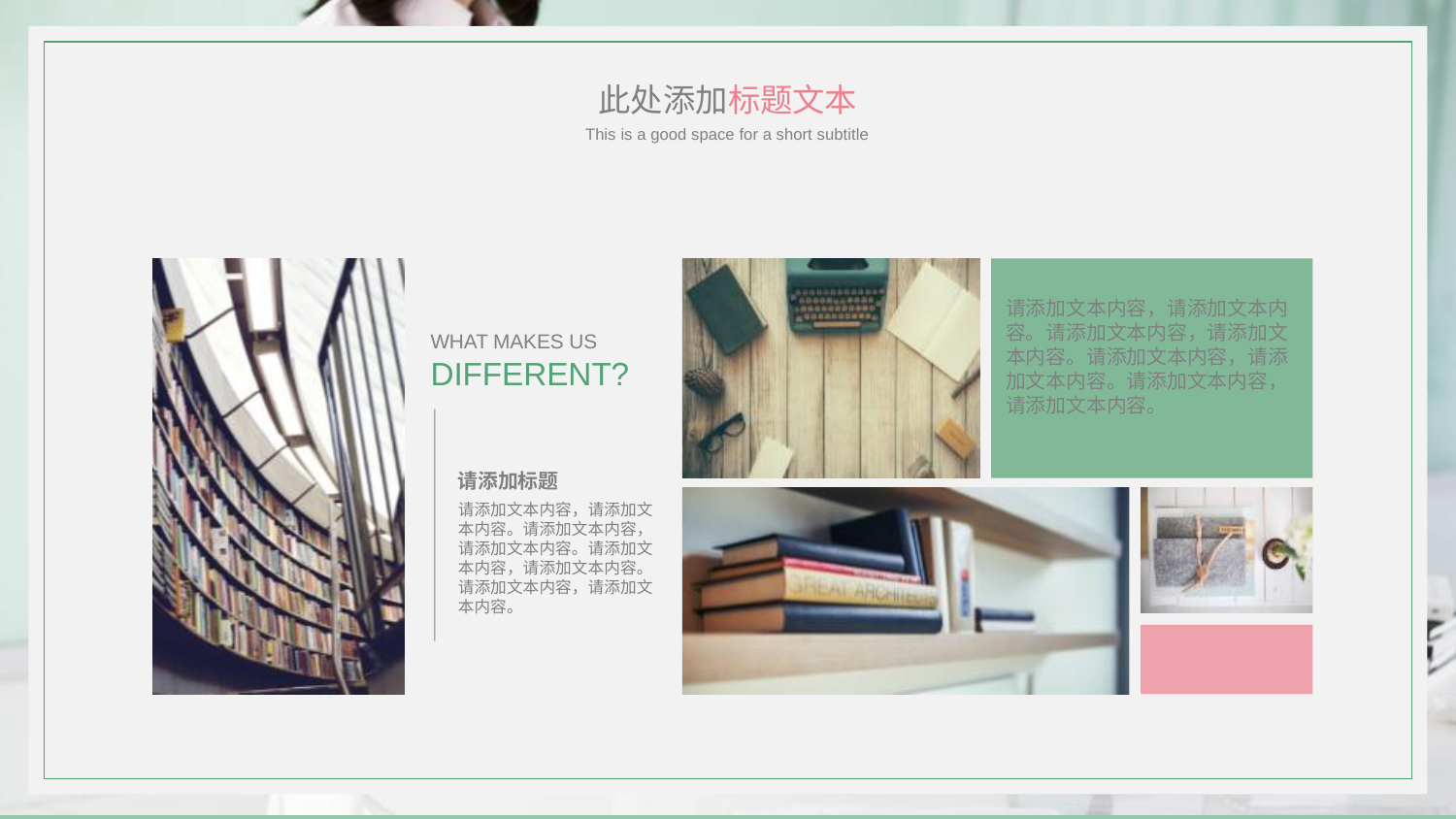

此处添加标题文本
This is a good space for a short subtitle

请添加文本内容，请添加文本内容。请添加文本内容，请添加文本内容。请添加文本内容，请添加文本内容。请添加文本内容，请添加文本内容。

WHAT MAKES US DIFFERENT?

请添加标题

请添加文本内容，请添加文本内容。请添加文本内容，请添加文本内容。请添加文本内容，请添加文本内容。请添加文本内容，请添加文本内容。